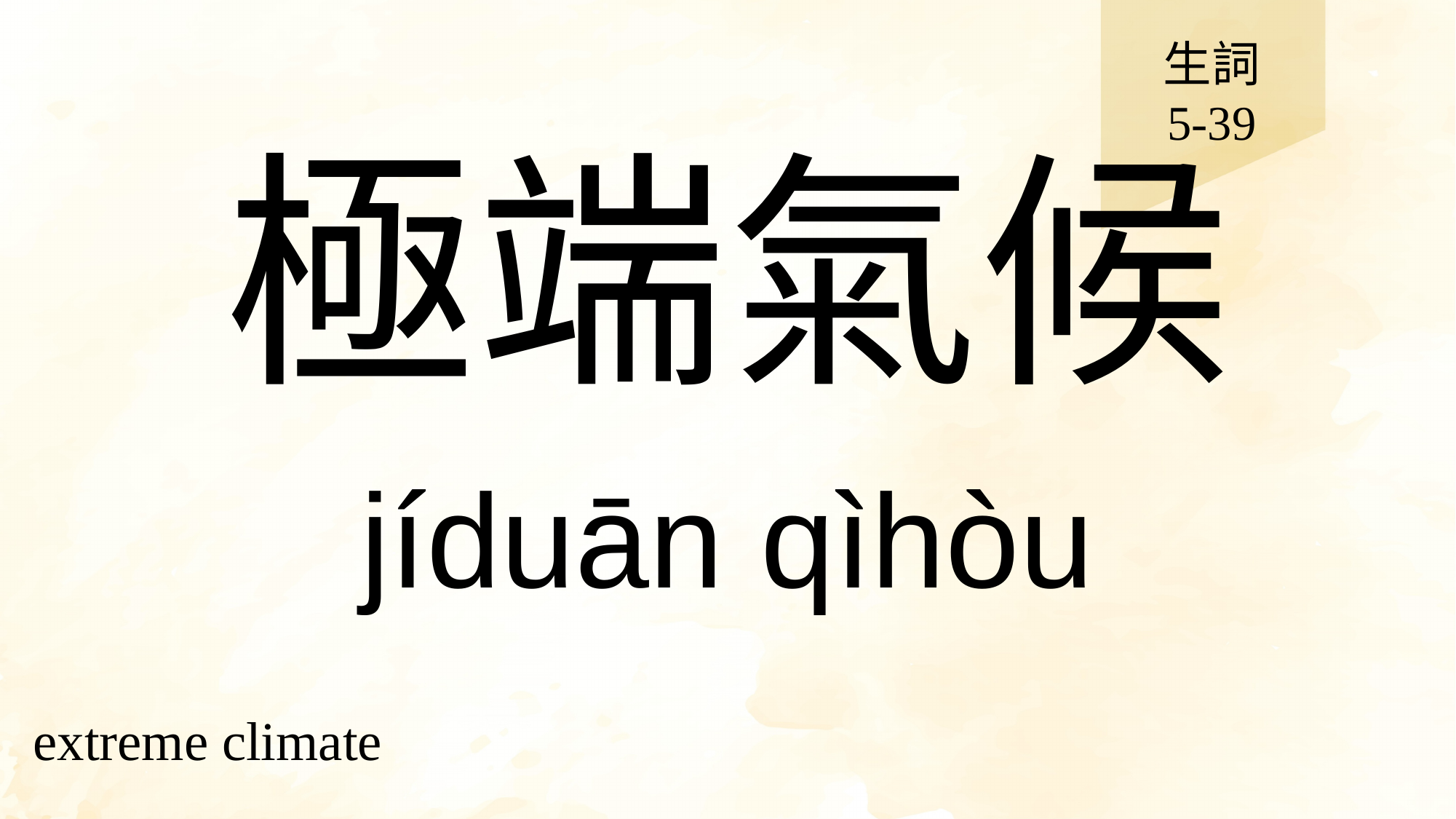

生詞
5-39
# 極端氣候
jíduān qìhòu
extreme climate